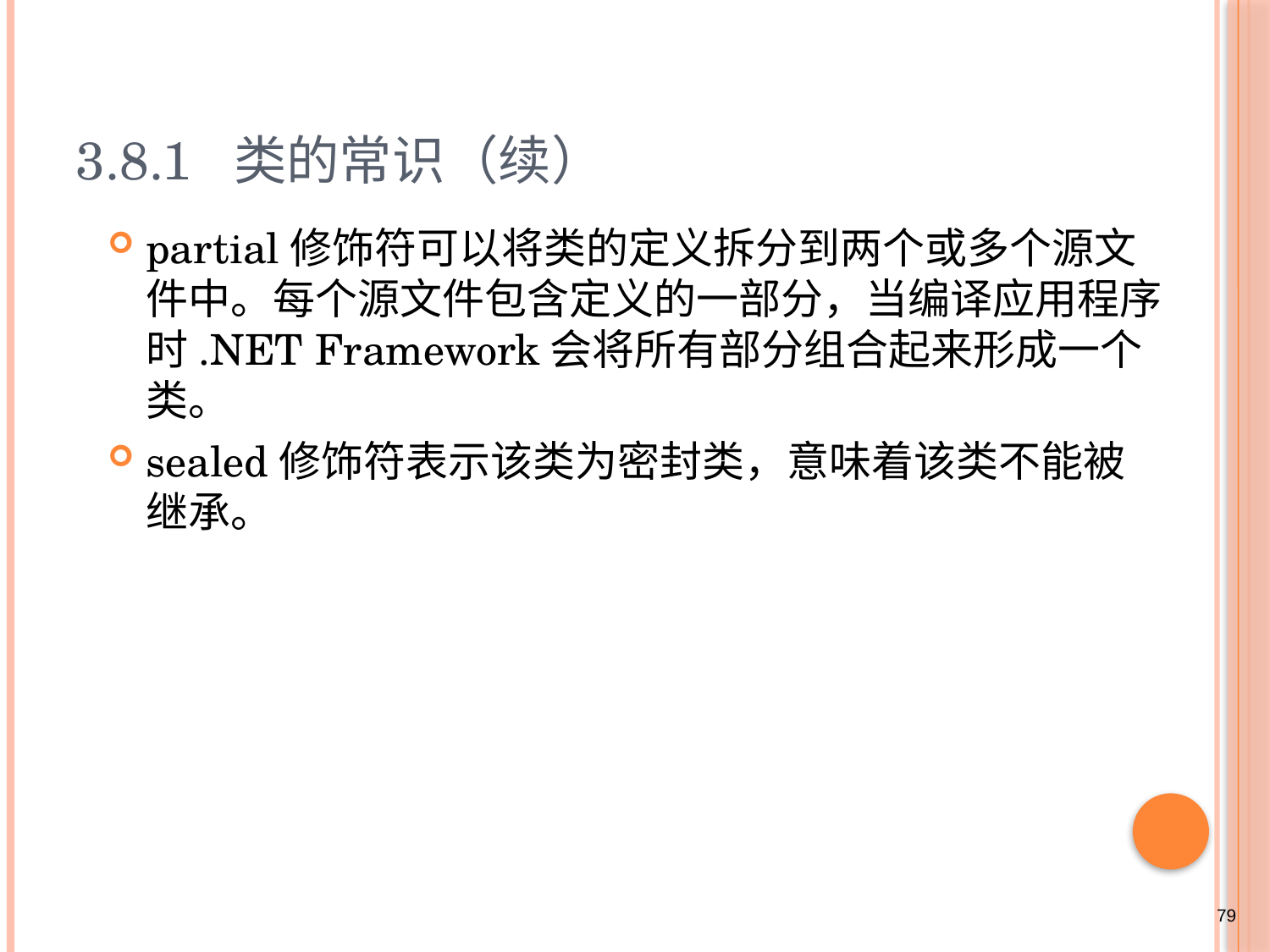

# 3.8.1  类的常识（续）
partial修饰符可以将类的定义拆分到两个或多个源文件中。每个源文件包含定义的一部分，当编译应用程序时.NET Framework会将所有部分组合起来形成一个类。
sealed修饰符表示该类为密封类，意味着该类不能被继承。
79